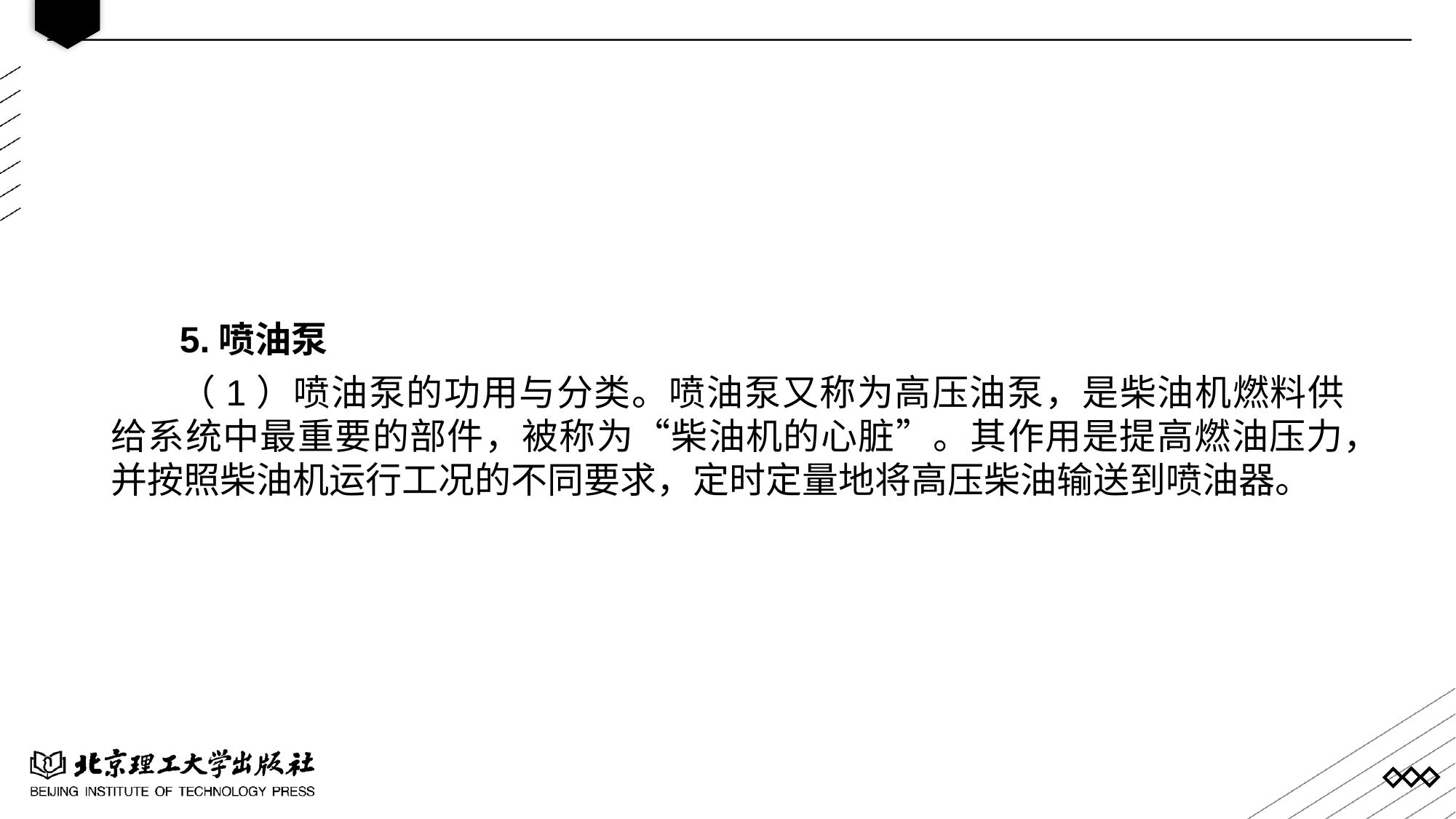

5.喷油泵
（1）喷油泵的功用与分类。喷油泵又称为高压油泵，是柴油机燃料供给系统中最重要的部件，被称为“柴油机的心脏”。其作用是提高燃油压力，并按照柴油机运行工况的不同要求，定时定量地将高压柴油输送到喷油器。